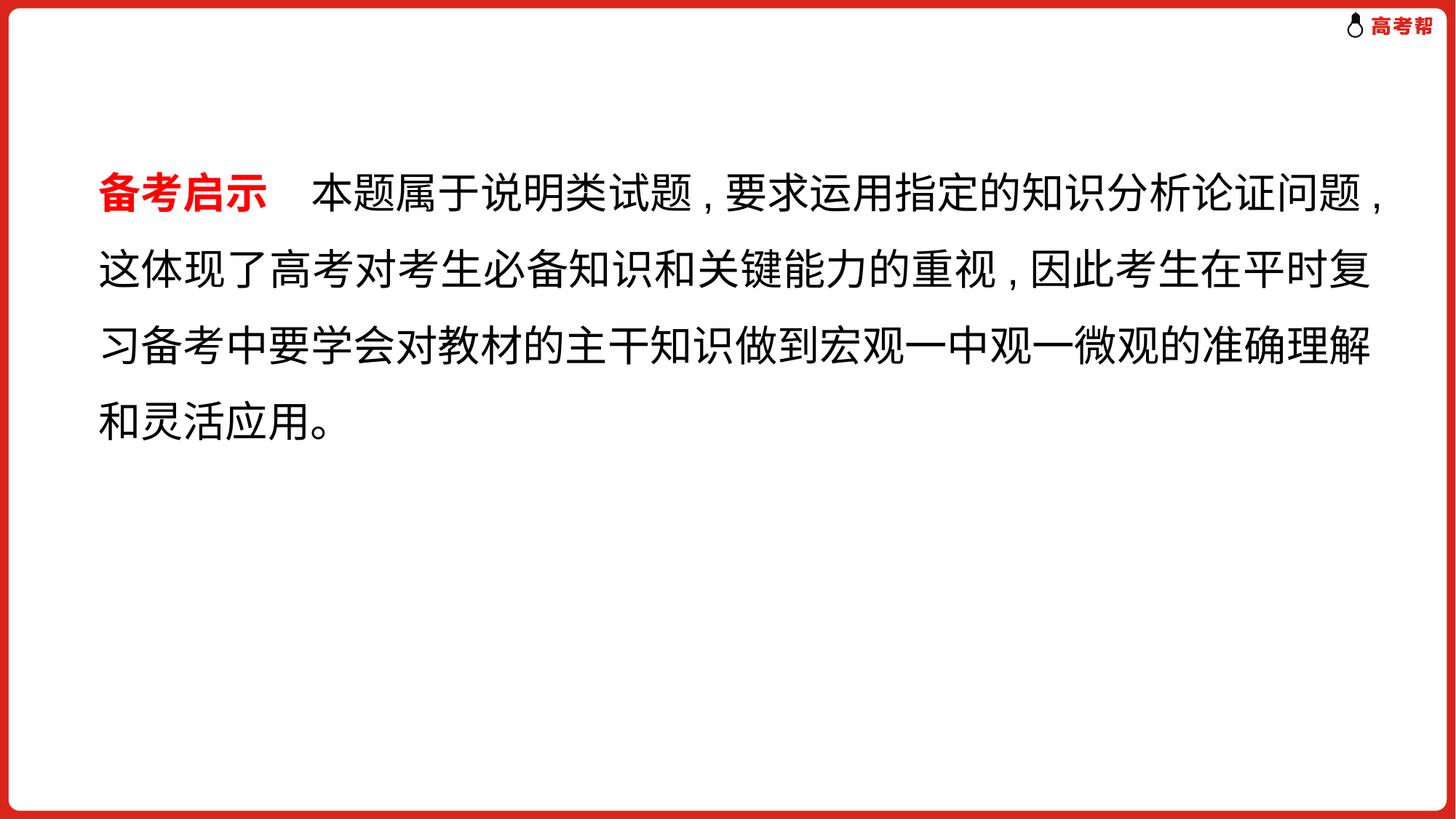

备考启示　本题属于说明类试题,要求运用指定的知识分析论证问题,这体现了高考对考生必备知识和关键能力的重视,因此考生在平时复习备考中要学会对教材的主干知识做到宏观一中观一微观的准确理解和灵活应用。